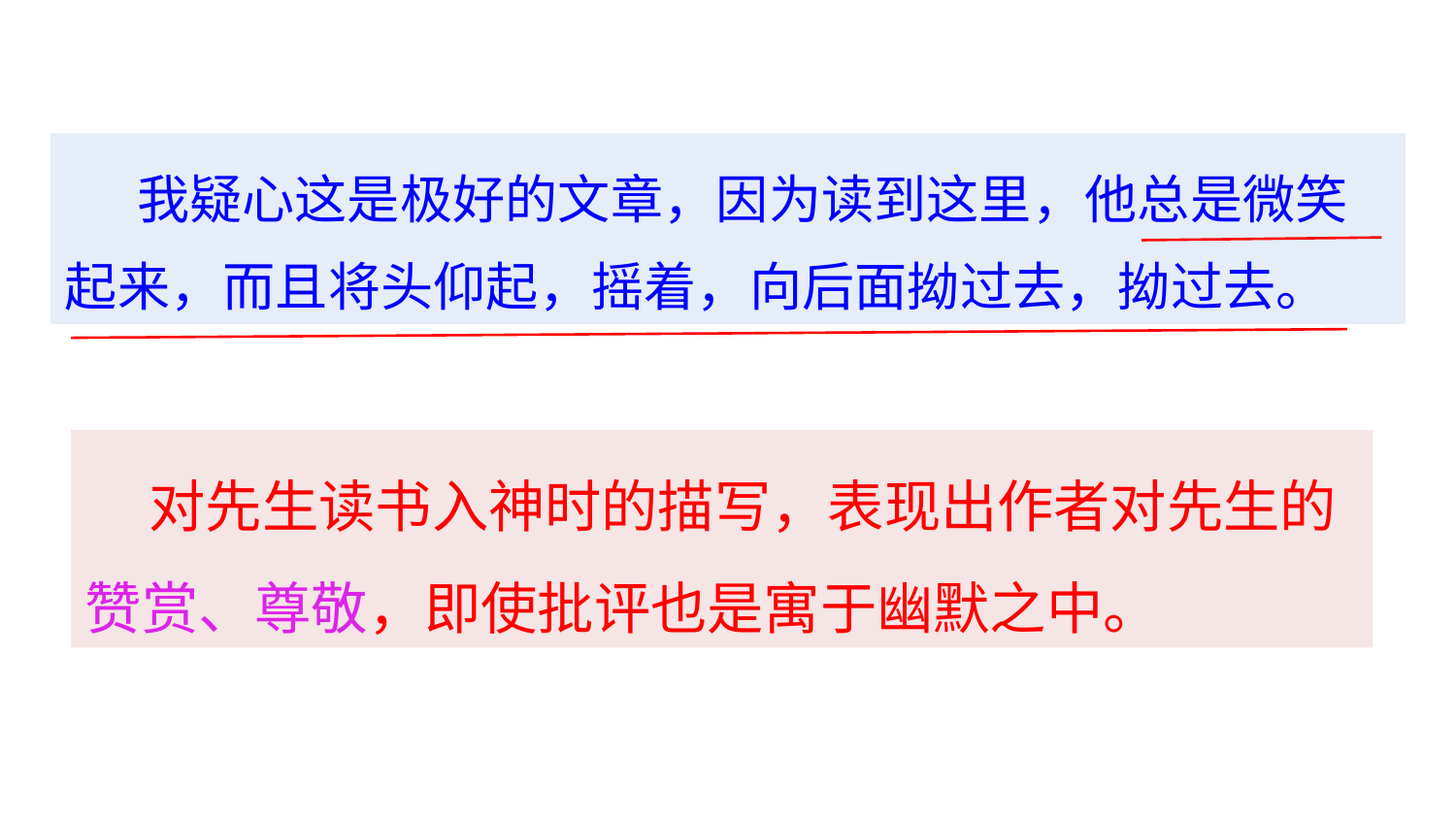

我疑心这是极好的文章，因为读到这里，他总是微笑起来，而且将头仰起，摇着，向后面拗过去，拗过去。
    对先生读书入神时的描写，表现出作者对先生的赞赏、尊敬，即使批评也是寓于幽默之中。